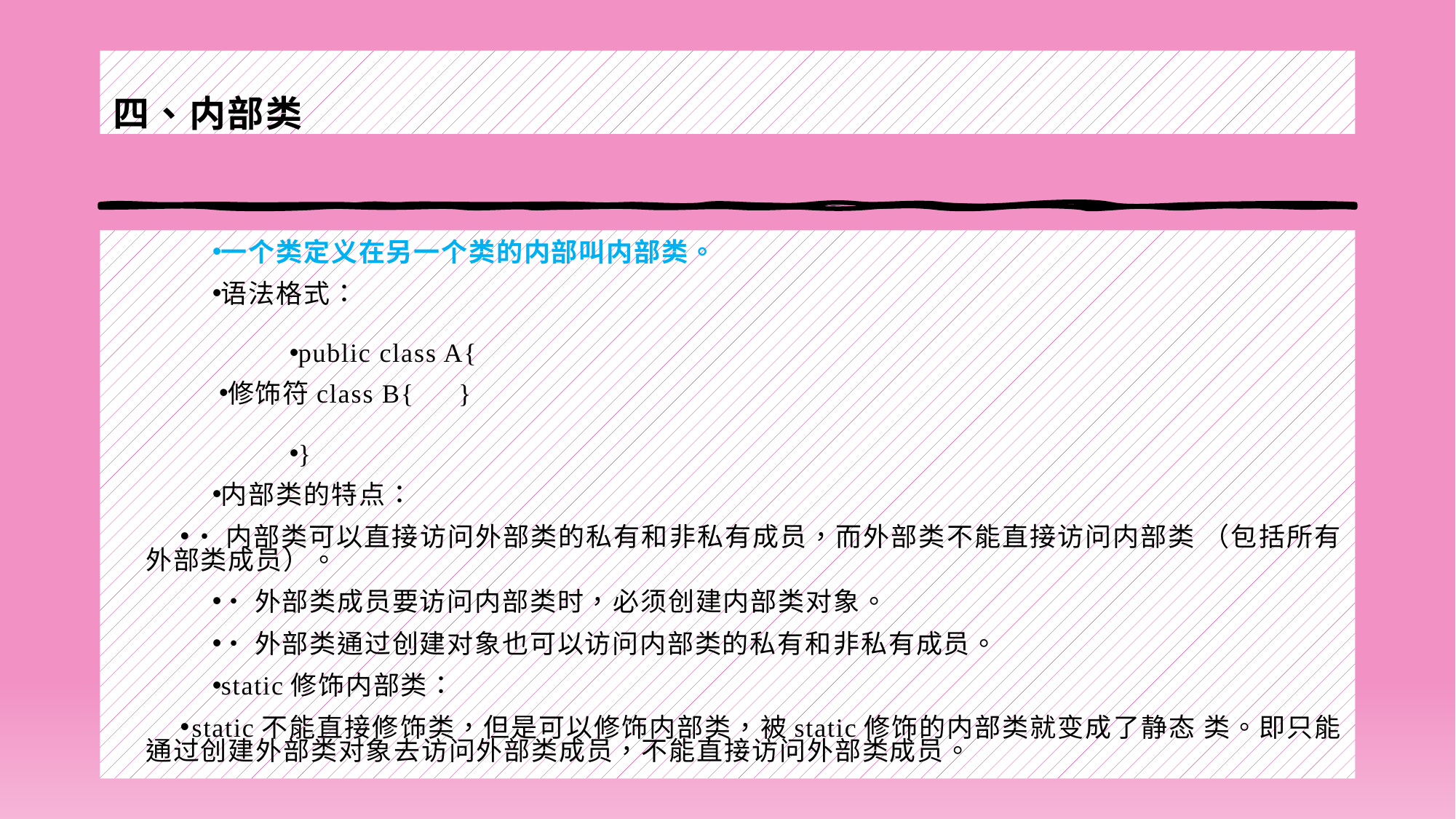

# 四、内部类
一个类定义在另一个类的内部叫内部类。
语法格式：
public class A{
修饰符class B{ 	 }
}
内部类的特点：
•内部类可以直接访问外部类的私有和非私有成员，而外部类不能直接访问内部类 （包括所有外部类成员）。
•外部类成员要访问内部类时，必须创建内部类对象。
•外部类通过创建对象也可以访问内部类的私有和非私有成员。
static修饰内部类：
static不能直接修饰类，但是可以修饰内部类，被static修饰的内部类就变成了静态 类。即只能通过创建外部类对象去访问外部类成员，不能直接访问外部类成员。